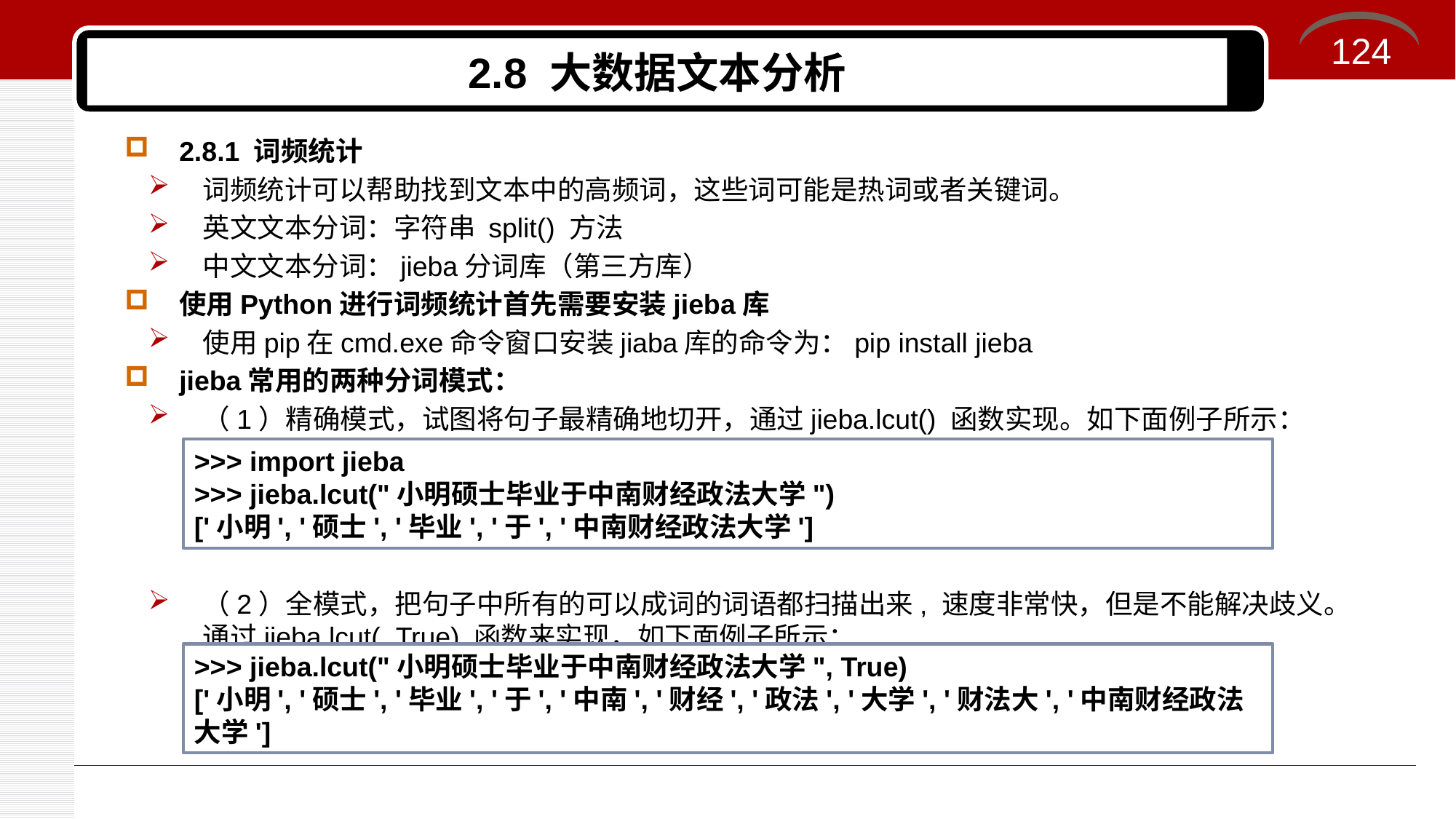

124
# 2.8 大数据文本分析
2.8.1 词频统计
词频统计可以帮助找到文本中的高频词，这些词可能是热词或者关键词。
英文文本分词：字符串 split() 方法
中文文本分词：jieba分词库（第三方库）
使用Python进行词频统计首先需要安装jieba库
使用pip在cmd.exe命令窗口安装jiaba库的命令为：pip install jieba
jieba常用的两种分词模式：
（1）精确模式，试图将句子最精确地切开，通过jieba.lcut() 函数实现。如下面例子所示：

（2）全模式，把句子中所有的可以成词的词语都扫描出来, 速度非常快，但是不能解决歧义。通过jieba.lcut( ,True) 函数来实现，如下面例子所示：

>>> import jieba
>>> jieba.lcut("小明硕士毕业于中南财经政法大学")
['小明', '硕士', '毕业', '于', '中南财经政法大学']
>>> jieba.lcut("小明硕士毕业于中南财经政法大学", True)
['小明', '硕士', '毕业', '于', '中南', '财经', '政法', '大学', '财法大', '中南财经政法大学']